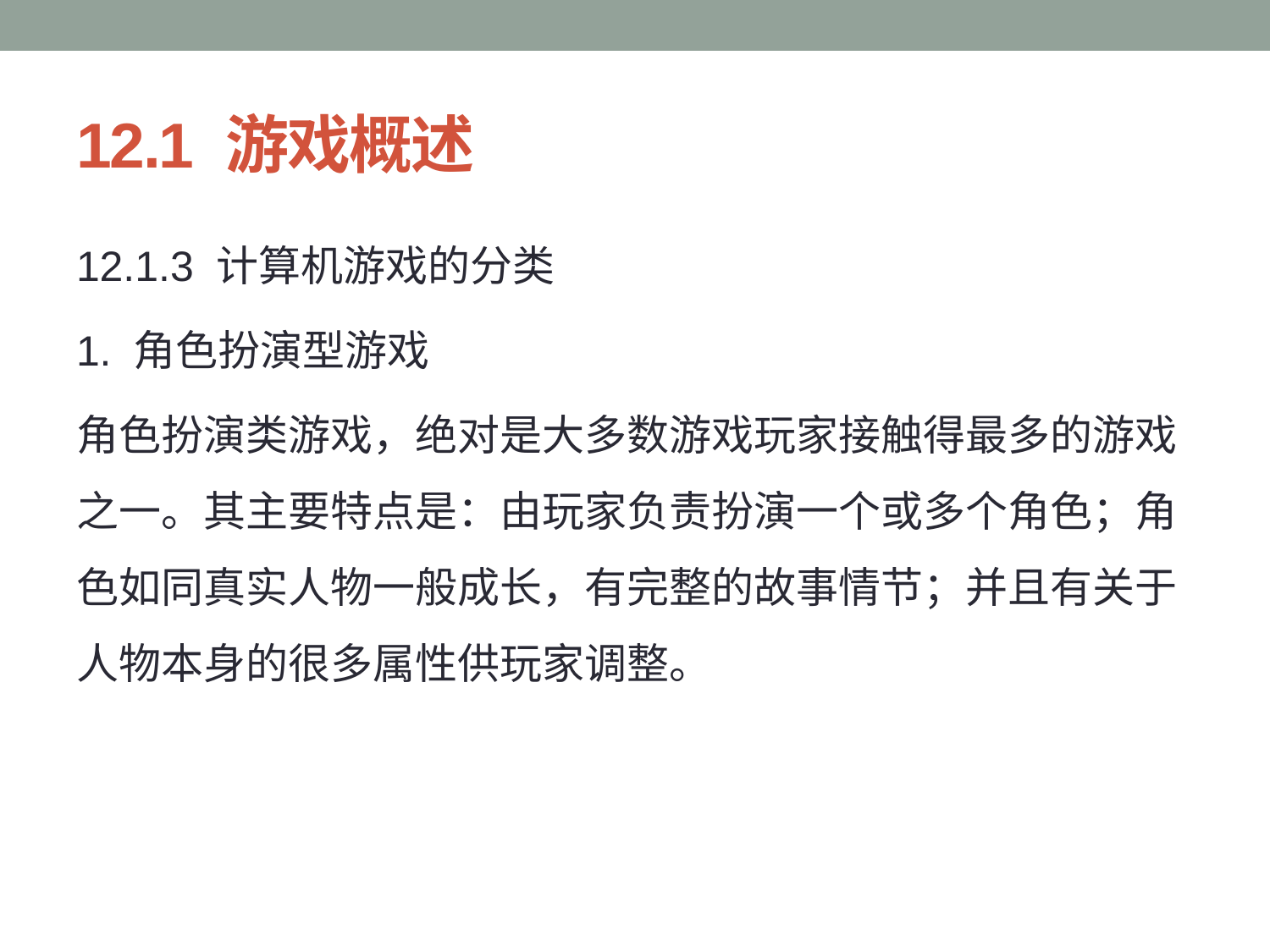

# 12.1 游戏概述
12.1.3 计算机游戏的分类
1. 角色扮演型游戏
角色扮演类游戏，绝对是大多数游戏玩家接触得最多的游戏之一。其主要特点是：由玩家负责扮演一个或多个角色；角色如同真实人物一般成长，有完整的故事情节；并且有关于人物本身的很多属性供玩家调整。